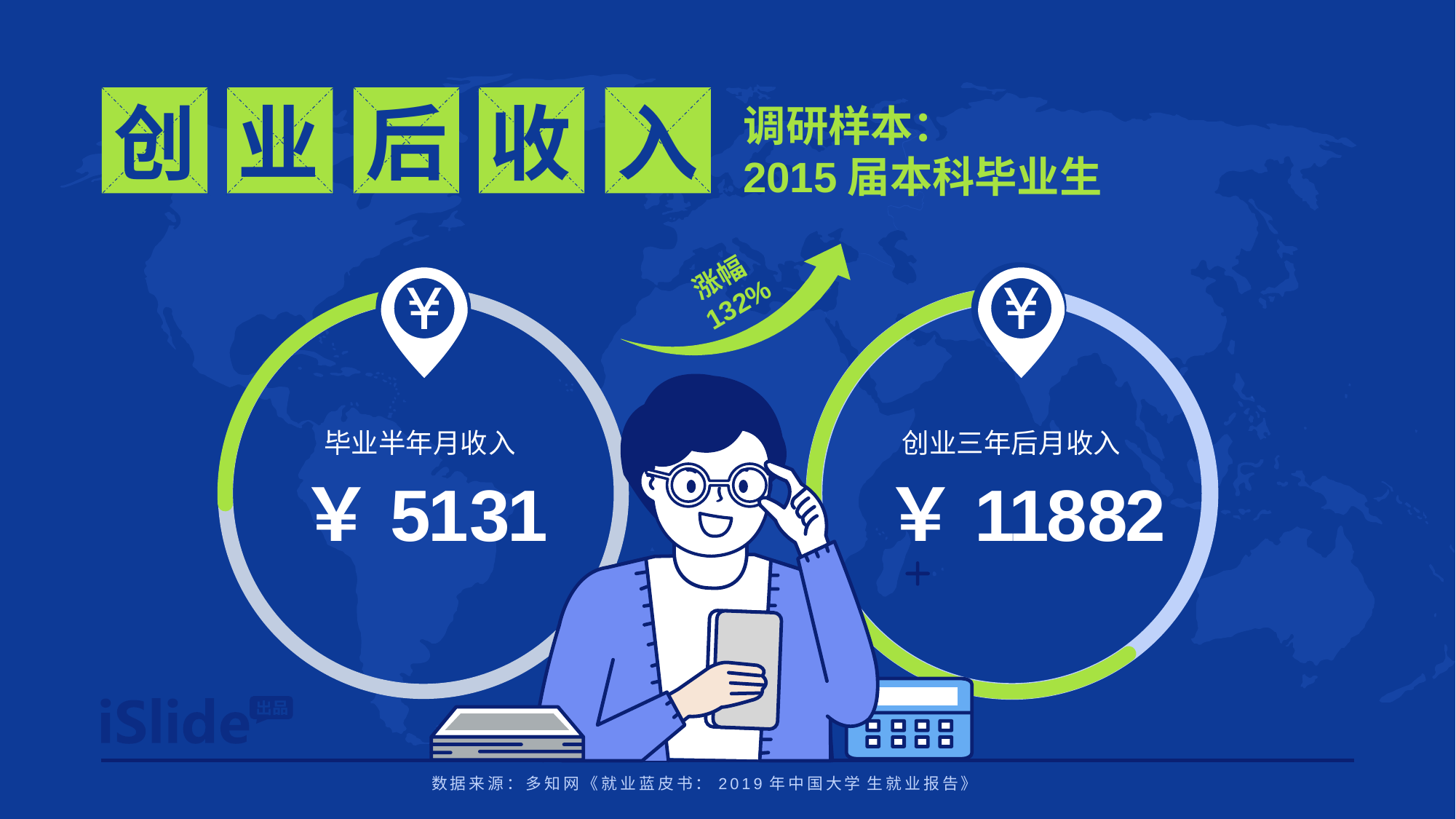

调研样本：
2015届本科毕业生
创
业

后
收

入

涨幅
13 2%

毕业半年月收 入

创业三年后月 收入

￥51 31
￥118 82
￥

数据来源：多知网《就业蓝皮书：2019年中国大学 生就业报告》